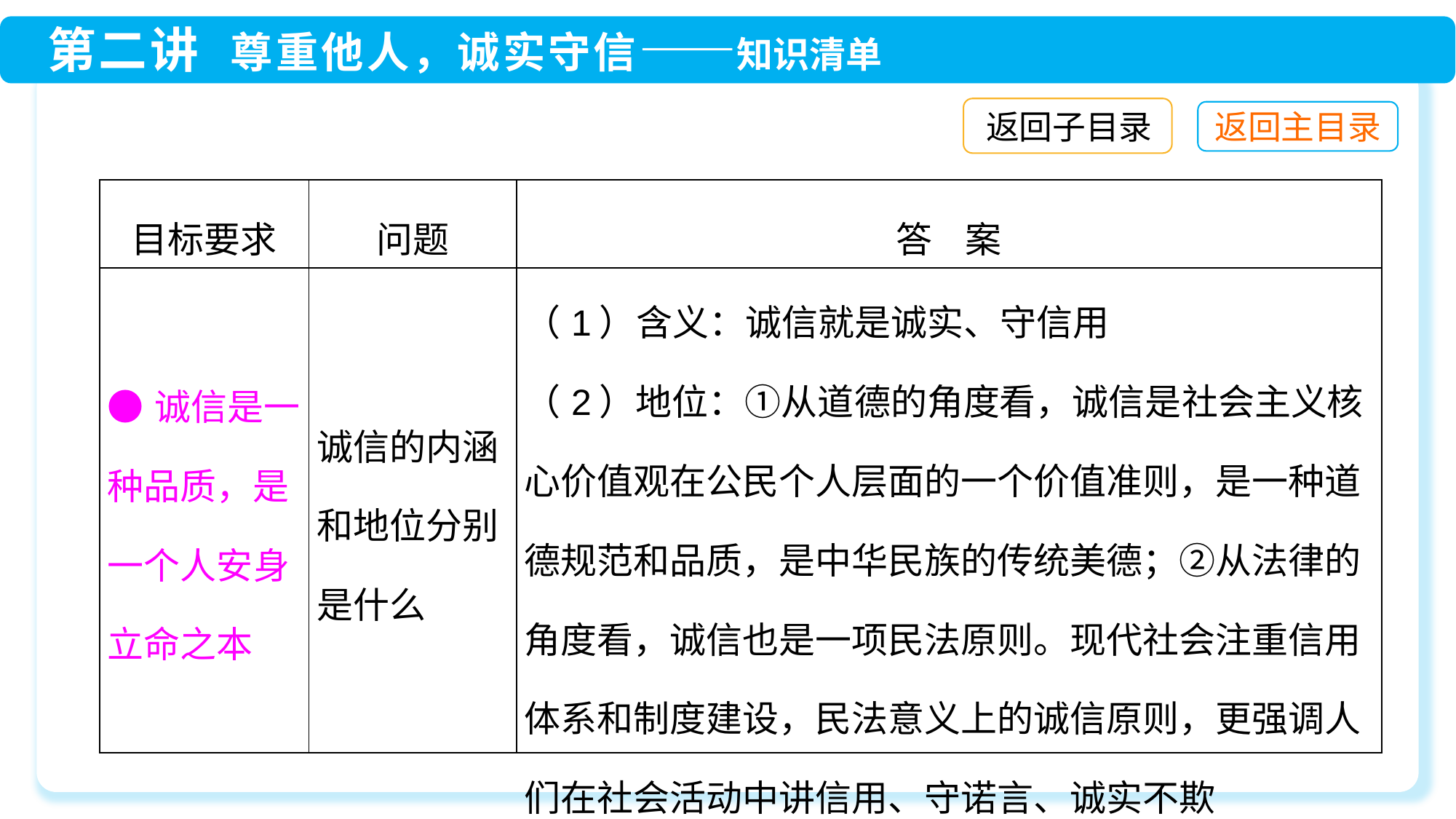

返回子目录
| 目标要求 | 问题 | 答 案 |
| --- | --- | --- |
| ●诚信是一种品质，是一个人安身立命之本 | 诚信的内涵和地位分别是什么 | （1）含义：诚信就是诚实、守信用 （2）地位：①从道德的角度看，诚信是社会主义核心价值观在公民个人层面的一个价值准则，是一种道德规范和品质，是中华民族的传统美德；②从法律的角度看，诚信也是一项民法原则。现代社会注重信用体系和制度建设，民法意义上的诚信原则，更强调人们在社会活动中讲信用、守诺言、诚实不欺 |